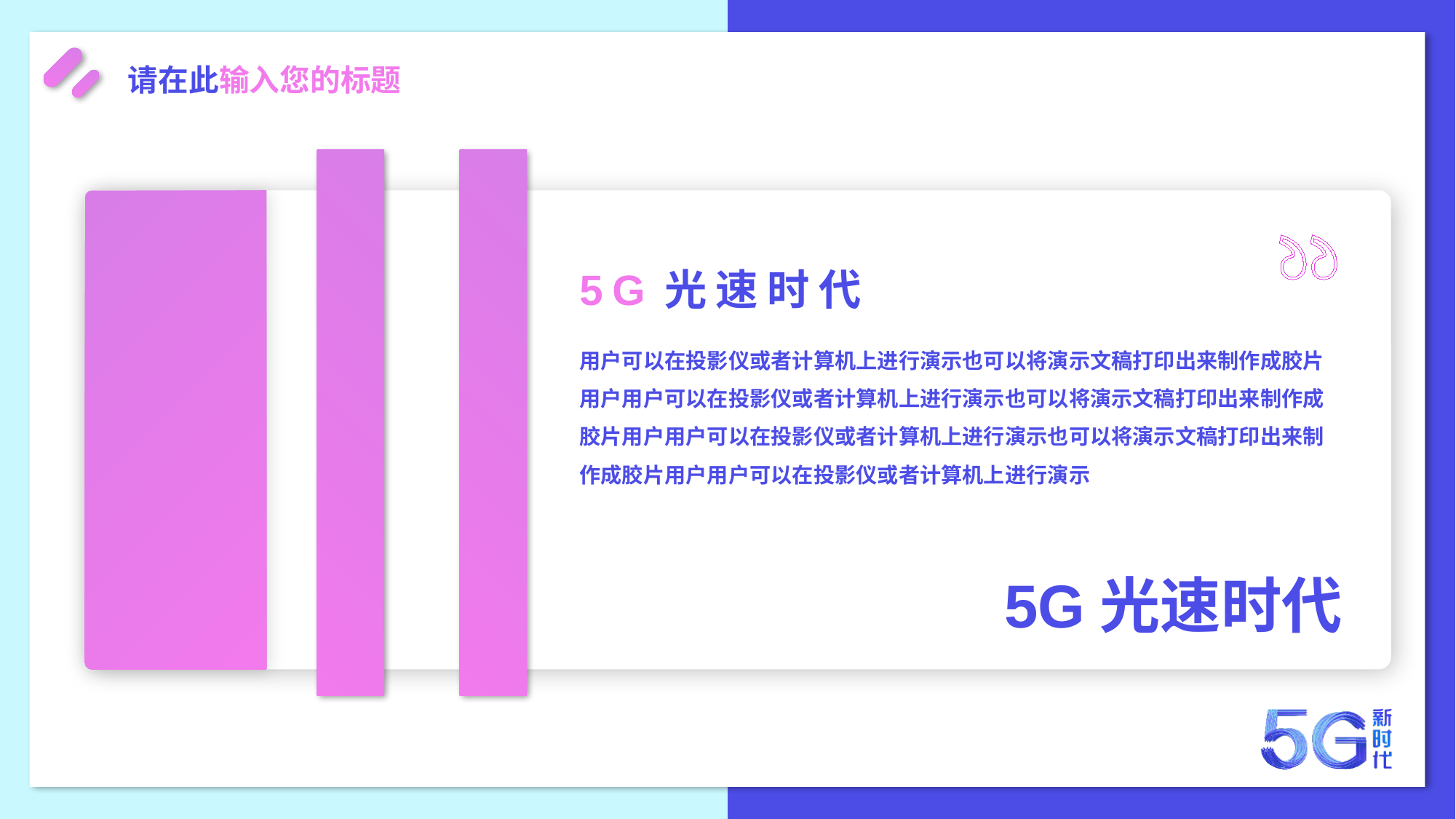

5G光速时代
用户可以在投影仪或者计算机上进行演示也可以将演示文稿打印出来制作成胶片用户用户可以在投影仪或者计算机上进行演示也可以将演示文稿打印出来制作成胶片用户用户可以在投影仪或者计算机上进行演示也可以将演示文稿打印出来制作成胶片用户用户可以在投影仪或者计算机上进行演示

5G光速时代